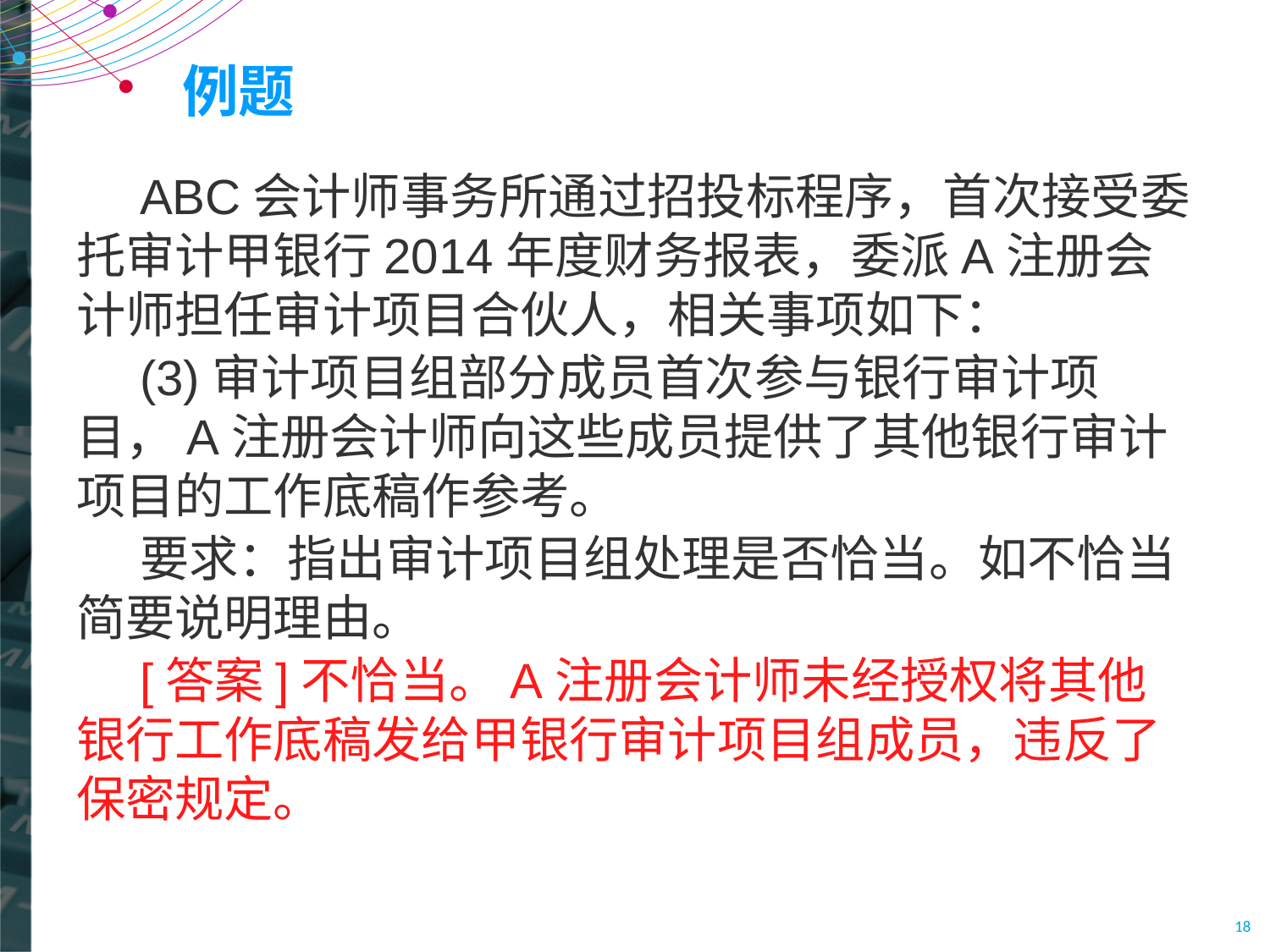

# 例题
ABC会计师事务所通过招投标程序，首次接受委托审计甲银行2014年度财务报表，委派A注册会计师担任审计项目合伙人，相关事项如下：
(3)审计项目组部分成员首次参与银行审计项目，A注册会计师向这些成员提供了其他银行审计项目的工作底稿作参考。
要求：指出审计项目组处理是否恰当。如不恰当简要说明理由。
[答案]不恰当。A注册会计师未经授权将其他银行工作底稿发给甲银行审计项目组成员，违反了保密规定。